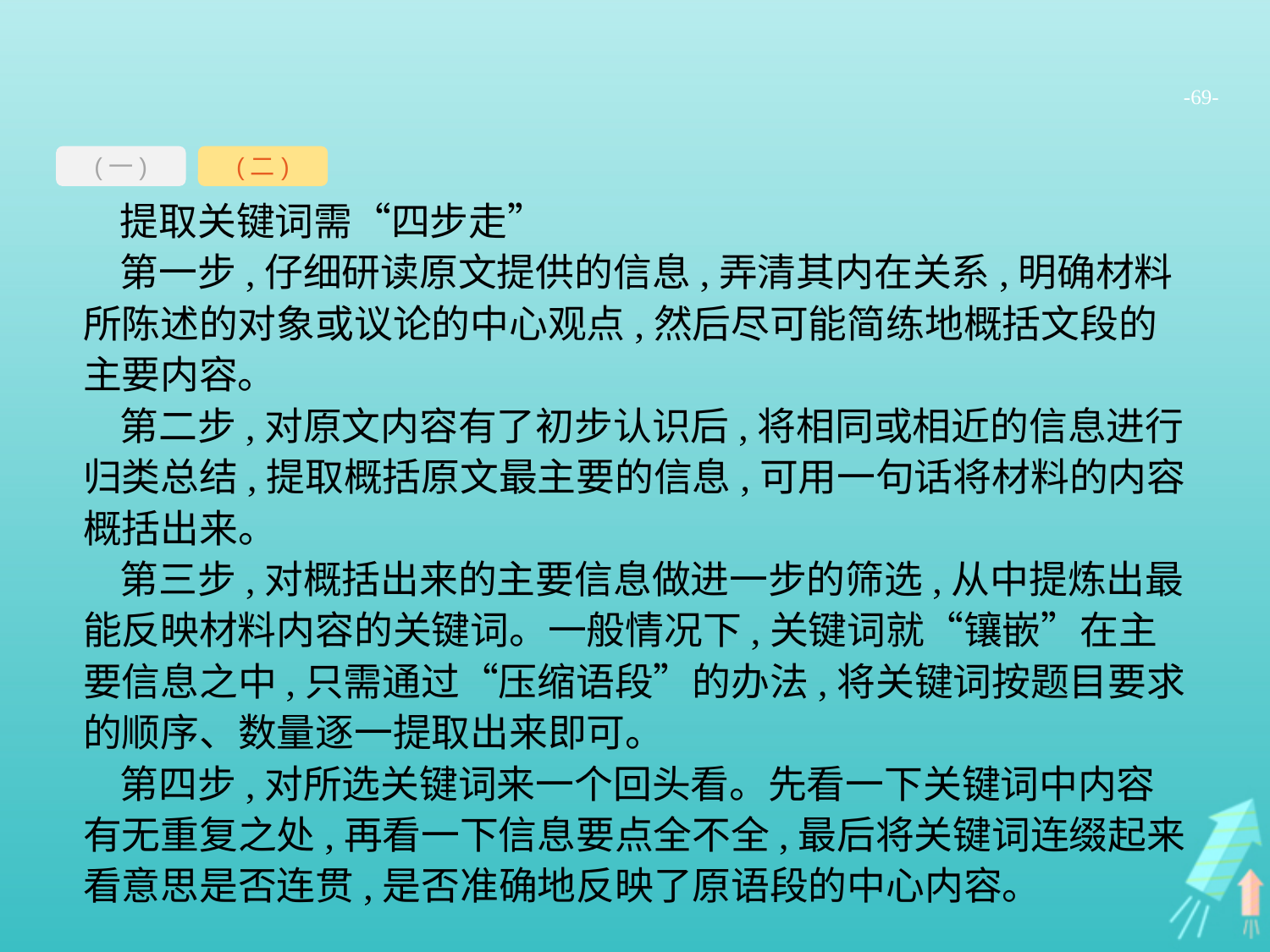

-69-
(一)
(二)
提取关键词需“四步走”
第一步,仔细研读原文提供的信息,弄清其内在关系,明确材料所陈述的对象或议论的中心观点,然后尽可能简练地概括文段的主要内容。
第二步,对原文内容有了初步认识后,将相同或相近的信息进行归类总结,提取概括原文最主要的信息,可用一句话将材料的内容概括出来。
第三步,对概括出来的主要信息做进一步的筛选,从中提炼出最能反映材料内容的关键词。一般情况下,关键词就“镶嵌”在主要信息之中,只需通过“压缩语段”的办法,将关键词按题目要求的顺序、数量逐一提取出来即可。
第四步,对所选关键词来一个回头看。先看一下关键词中内容有无重复之处,再看一下信息要点全不全,最后将关键词连缀起来看意思是否连贯,是否准确地反映了原语段的中心内容。